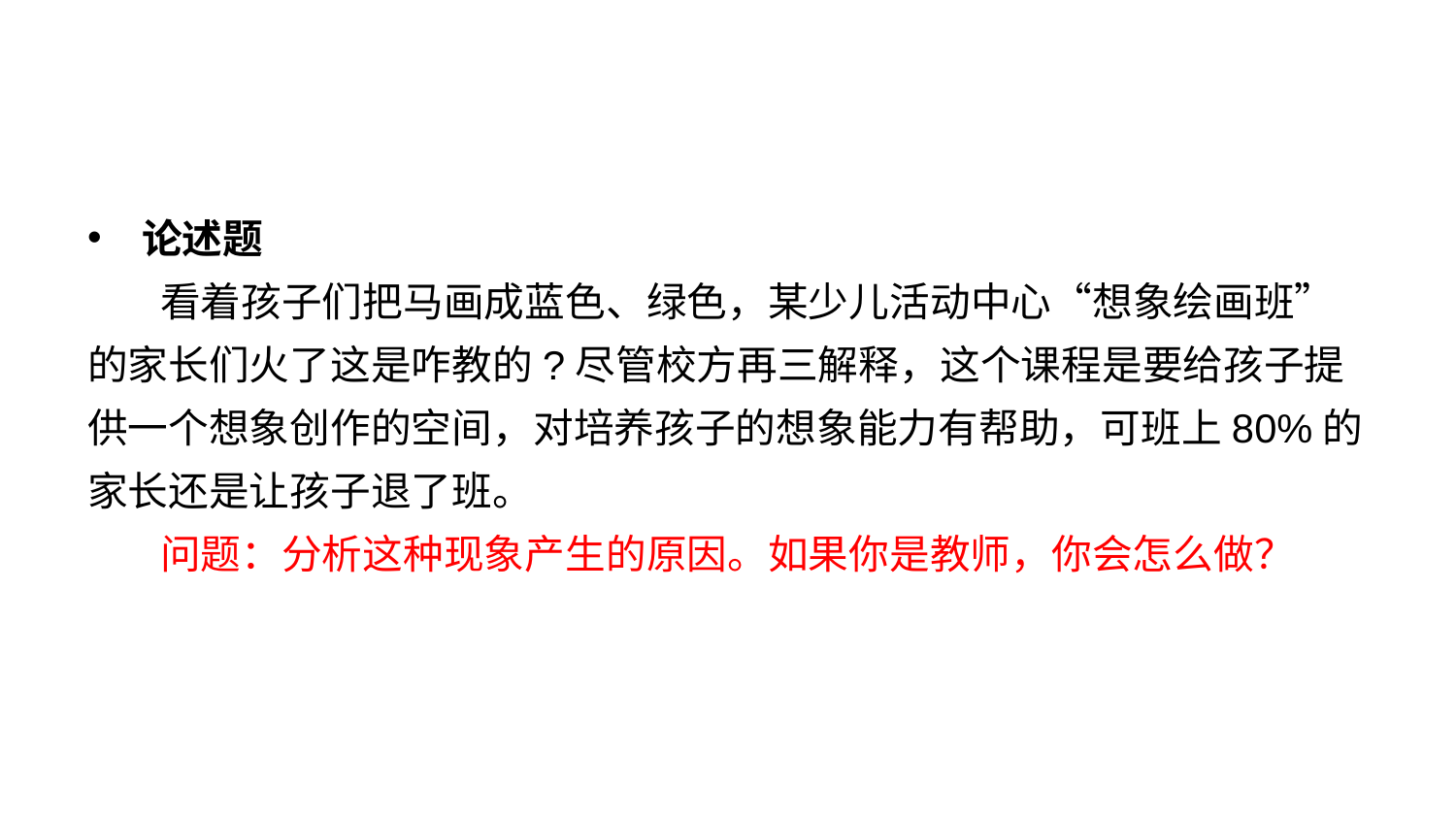

论述题
看着孩子们把马画成蓝色、绿色，某少儿活动中心“想象绘画班”的家长们火了这是咋教的?尽管校方再三解释，这个课程是要给孩子提供一个想象创作的空间，对培养孩子的想象能力有帮助，可班上80%的家长还是让孩子退了班。
问题：分析这种现象产生的原因。如果你是教师，你会怎么做？